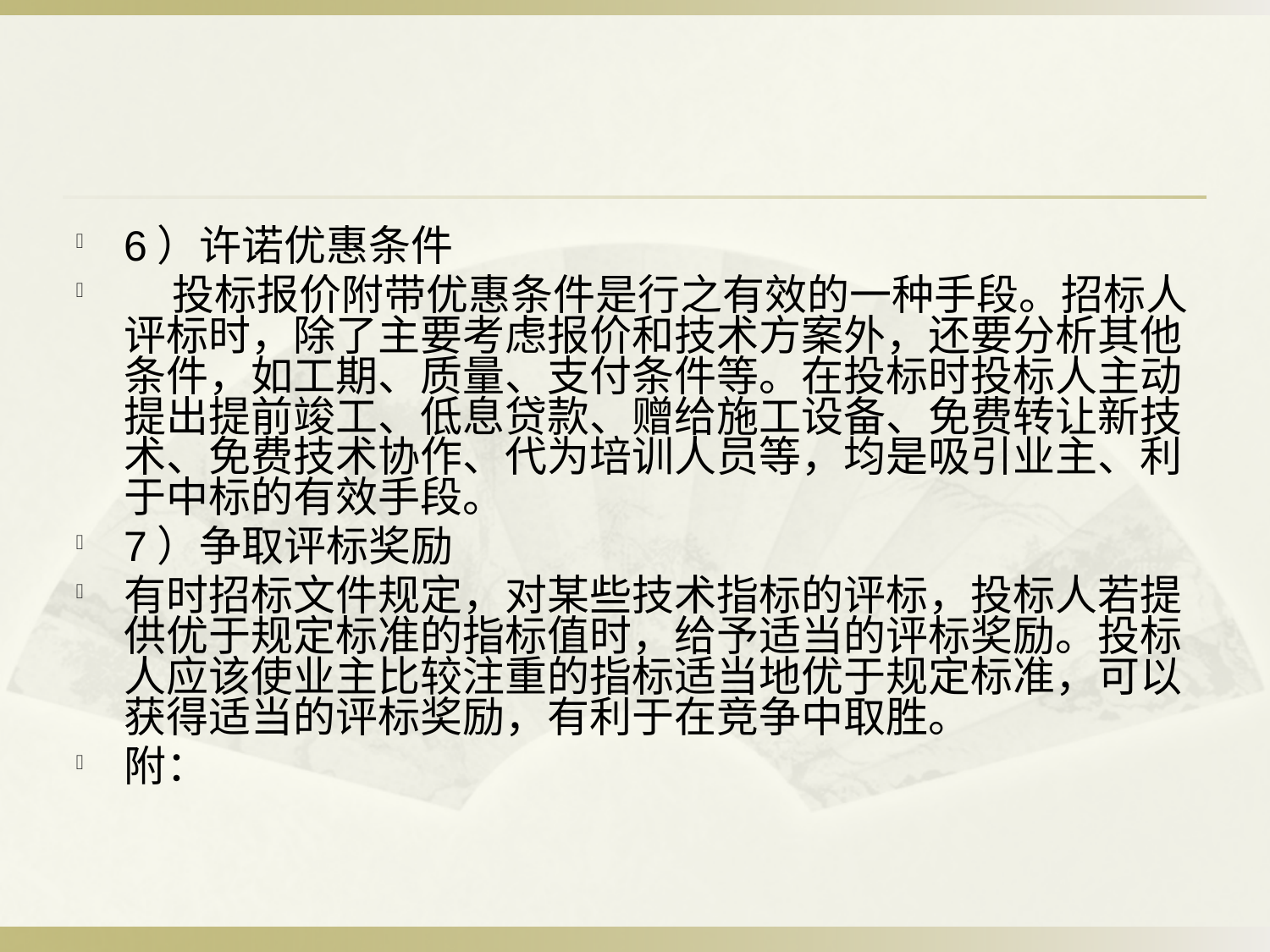

#
6）许诺优惠条件
    投标报价附带优惠条件是行之有效的一种手段。招标人评标时，除了主要考虑报价和技术方案外，还要分析其他条件，如工期、质量、支付条件等。在投标时投标人主动提出提前竣工、低息贷款、赠给施工设备、免费转让新技术、免费技术协作、代为培训人员等，均是吸引业主、利于中标的有效手段。
7）争取评标奖励
有时招标文件规定，对某些技术指标的评标，投标人若提供优于规定标准的指标值时，给予适当的评标奖励。投标人应该使业主比较注重的指标适当地优于规定标准，可以获得适当的评标奖励，有利于在竞争中取胜。
附：